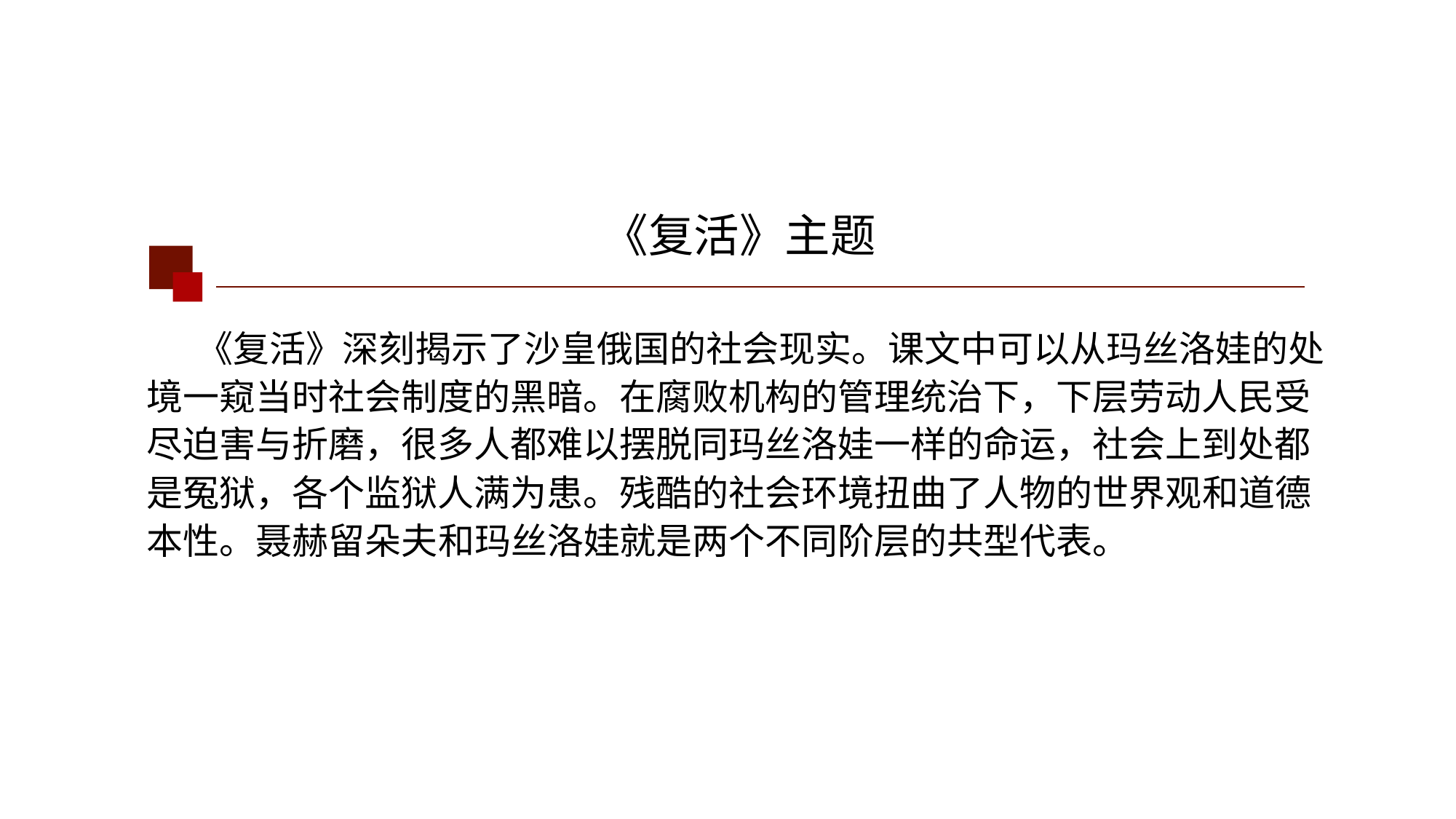

《复活》主题

     《复活》深刻揭示了沙皇俄国的社会现实。课文中可以从玛丝洛娃的处境一窥当时社会制度的黑暗。在腐败机构的管理统治下，下层劳动人民受尽迫害与折磨，很多人都难以摆脱同玛丝洛娃一样的命运，社会上到处都是冤狱，各个监狱人满为患。残酷的社会环境扭曲了人物的世界观和道德本性。聂赫留朵夫和玛丝洛娃就是两个不同阶层的共型代表。